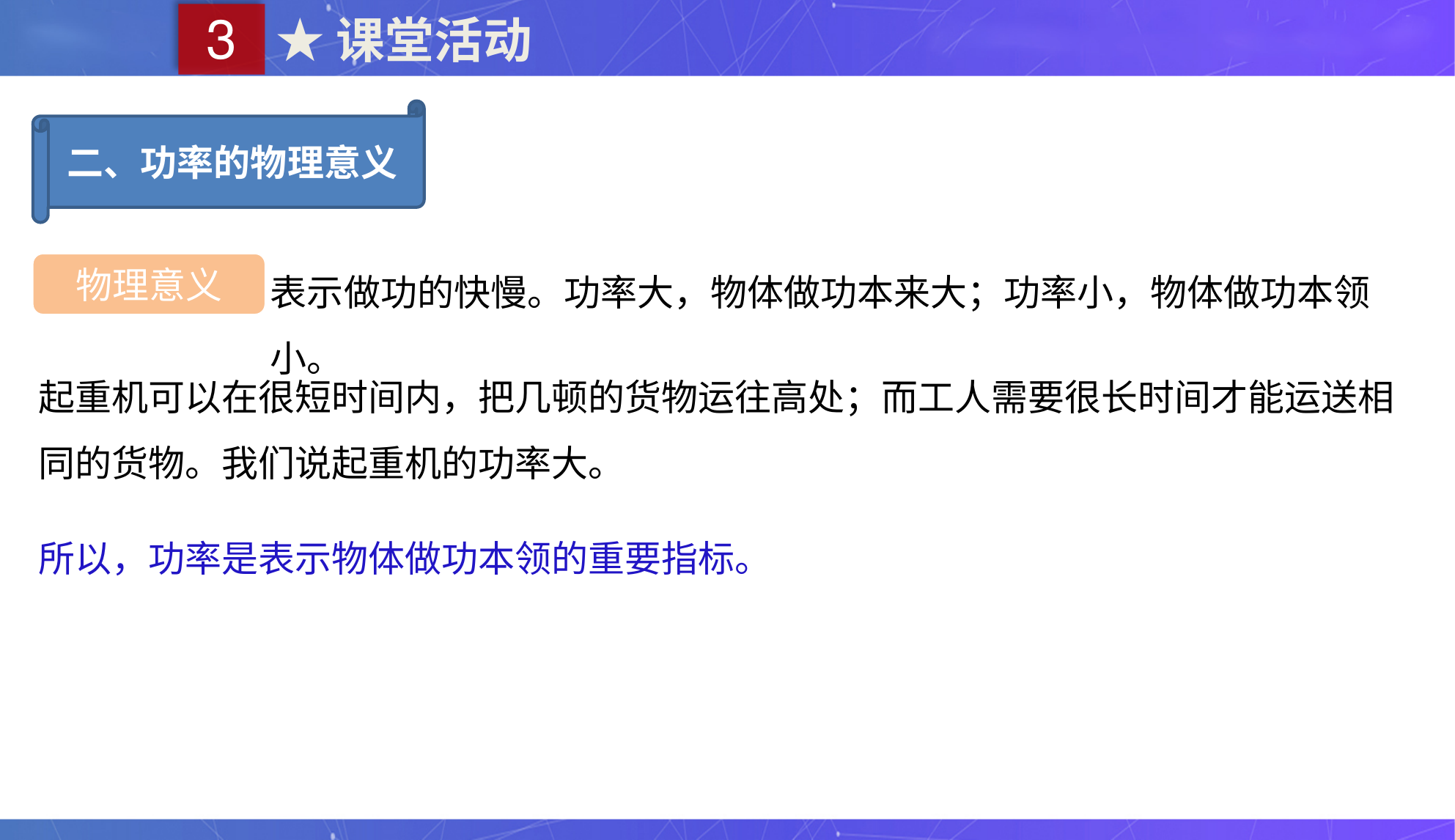

3
★课堂活动
二、功率的物理意义
表示做功的快慢。功率大，物体做功本来大；功率小，物体做功本领小。
物理意义
起重机可以在很短时间内，把几顿的货物运往高处；而工人需要很长时间才能运送相同的货物。我们说起重机的功率大。
所以，功率是表示物体做功本领的重要指标。